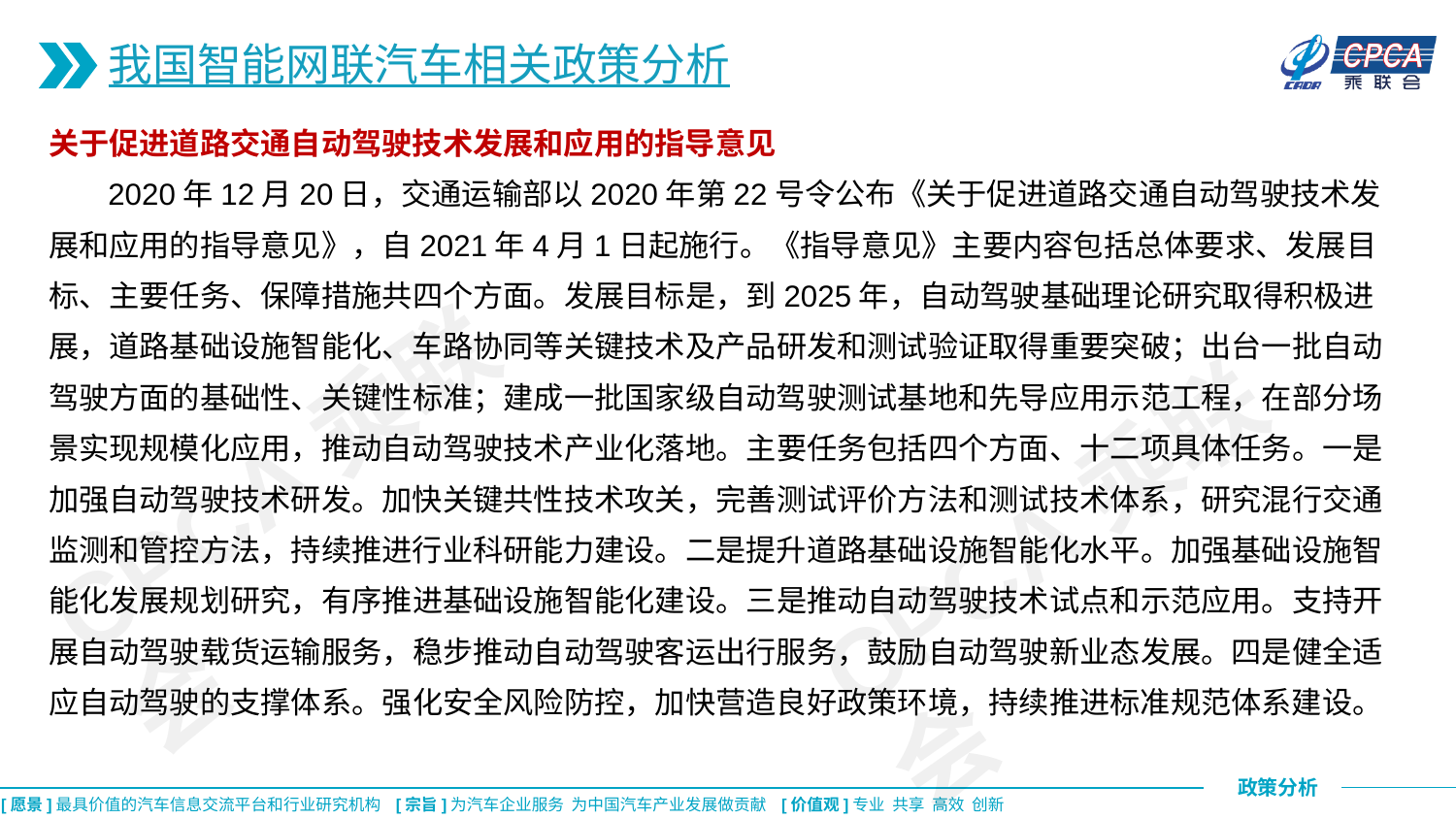

我国智能网联汽车相关政策分析
关于促进道路交通自动驾驶技术发展和应用的指导意见
       2020年12月20日，交通运输部以2020年第22号令公布《关于促进道路交通自动驾驶技术发展和应用的指导意见》，自2021年4月1日起施行。《指导意见》主要内容包括总体要求、发展目标、主要任务、保障措施共四个方面。发展目标是，到2025年，自动驾驶基础理论研究取得积极进展，道路基础设施智能化、车路协同等关键技术及产品研发和测试验证取得重要突破；出台一批自动驾驶方面的基础性、关键性标准；建成一批国家级自动驾驶测试基地和先导应用示范工程，在部分场景实现规模化应用，推动自动驾驶技术产业化落地。主要任务包括四个方面、十二项具体任务。一是加强自动驾驶技术研发。加快关键共性技术攻关，完善测试评价方法和测试技术体系，研究混行交通监测和管控方法，持续推进行业科研能力建设。二是提升道路基础设施智能化水平。加强基础设施智能化发展规划研究，有序推进基础设施智能化建设。三是推动自动驾驶技术试点和示范应用。支持开展自动驾驶载货运输服务，稳步推动自动驾驶客运出行服务，鼓励自动驾驶新业态发展。四是健全适应自动驾驶的支撑体系。强化安全风险防控，加快营造良好政策环境，持续推进标准规范体系建设。
CPCA乘联会
CPCA乘联会